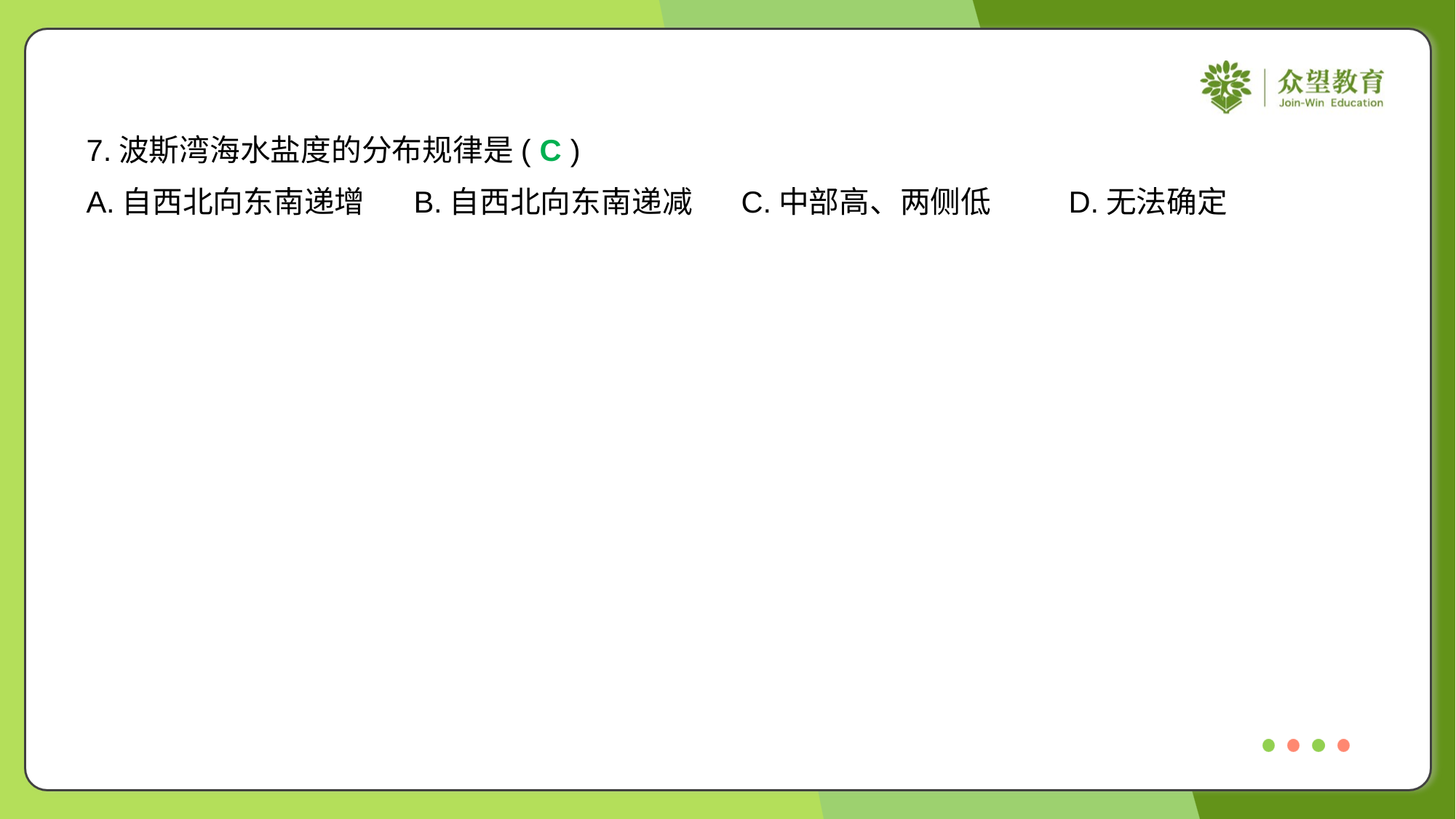

7.波斯湾海水盐度的分布规律是(     )
C
A.自西北向东南递增	B.自西北向东南递减	C.中部高、两侧低	D.无法确定